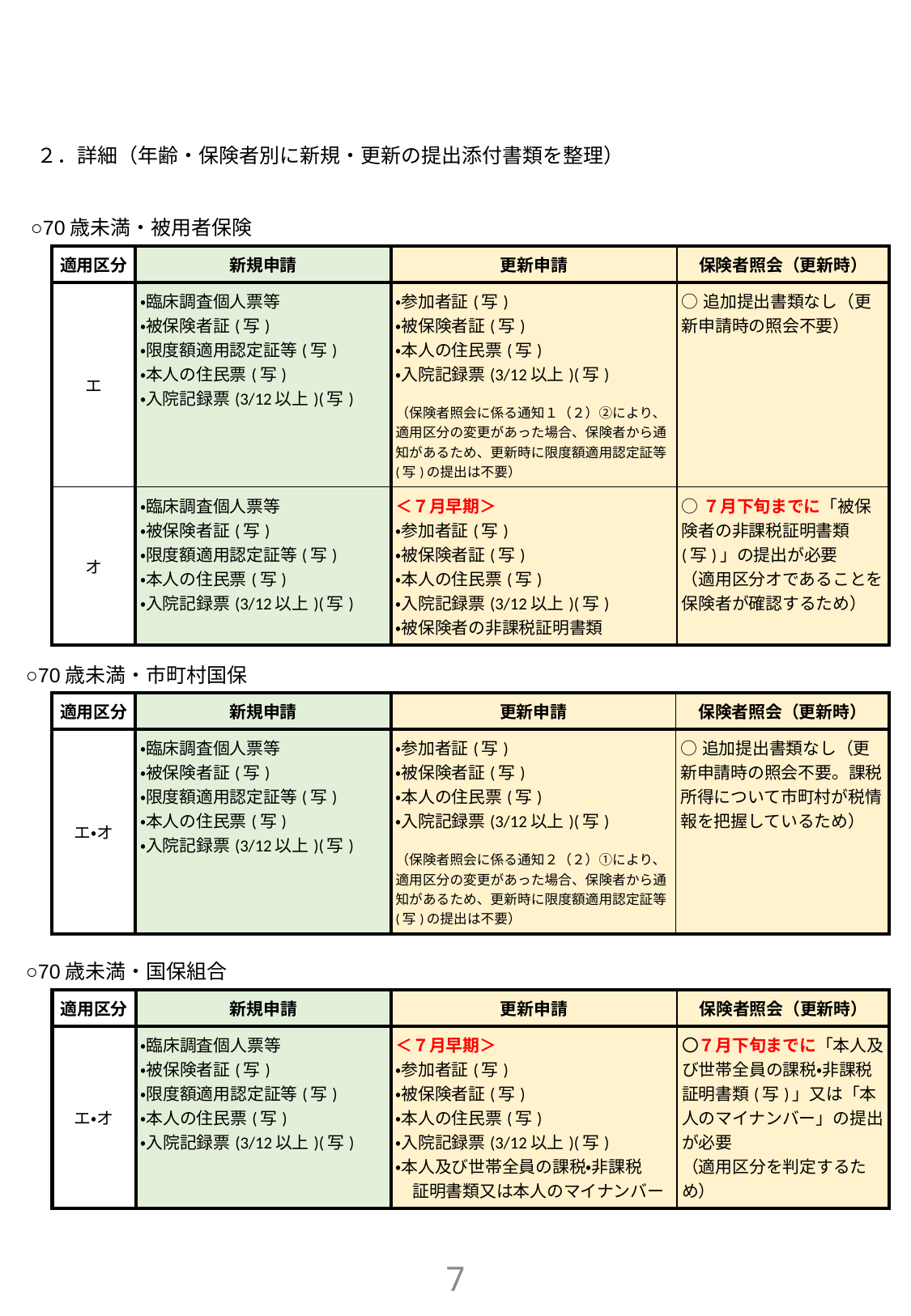

２．詳細（年齢・保険者別に新規・更新の提出添付書類を整理）
# ○70歳未満・被用者保険
| 適用区分 | 新規申請 | 更新申請 | 保険者照会（更新時） |
| --- | --- | --- | --- |
| エ | ・臨床調査個人票等 ・被保険者証(写) ・限度額適用認定証等(写) ・本人の住民票(写) ・入院記録票(3/12以上)(写) | ・参加者証(写) ・被保険者証(写) ・本人の住民票(写) ・入院記録票(3/12以上)(写) （保険者照会に係る通知１（２）②により、適用区分の変更があった場合、保険者から通知があるため、更新時に限度額適用認定証等(写)の提出は不要） | ○追加提出書類なし（更新申請時の照会不要） |
| オ | ・臨床調査個人票等 ・被保険者証(写) ・限度額適用認定証等(写) ・本人の住民票(写) ・入院記録票(3/12以上)(写) | ＜７月早期＞ ・参加者証(写) ・被保険者証(写) ・本人の住民票(写) ・入院記録票(3/12以上)(写) ・被保険者の非課税証明書類 | ○７月下旬までに「被保険者の非課税証明書類(写)」の提出が必要 （適用区分オであることを保険者が確認するため） |
○70歳未満・市町村国保
| 適用区分 | 新規申請 | 更新申請 | 保険者照会（更新時） |
| --- | --- | --- | --- |
| エ・オ | ・臨床調査個人票等 ・被保険者証(写) ・限度額適用認定証等(写) ・本人の住民票(写) ・入院記録票(3/12以上)(写) | ・参加者証(写) ・被保険者証(写) ・本人の住民票(写) ・入院記録票(3/12以上)(写) （保険者照会に係る通知２（２）①により、適用区分の変更があった場合、保険者から通知があるため、更新時に限度額適用認定証等(写)の提出は不要） | ○追加提出書類なし（更新申請時の照会不要。課税所得について市町村が税情報を把握しているため） |
○70歳未満・国保組合
| 適用区分 | 新規申請 | 更新申請 | 保険者照会（更新時） |
| --- | --- | --- | --- |
| エ・オ | ・臨床調査個人票等 ・被保険者証(写) ・限度額適用認定証等(写) ・本人の住民票(写) ・入院記録票(3/12以上)(写) | ＜７月早期＞ ・参加者証(写) ・被保険者証(写) ・本人の住民票(写) ・入院記録票(3/12以上)(写) ・本人及び世帯全員の課税・非課税 　証明書類又は本人のマイナンバー | 〇７月下旬までに「本人及び世帯全員の課税・非課税証明書類(写)」又は「本人のマイナンバー」の提出が必要 （適用区分を判定するため） |
7